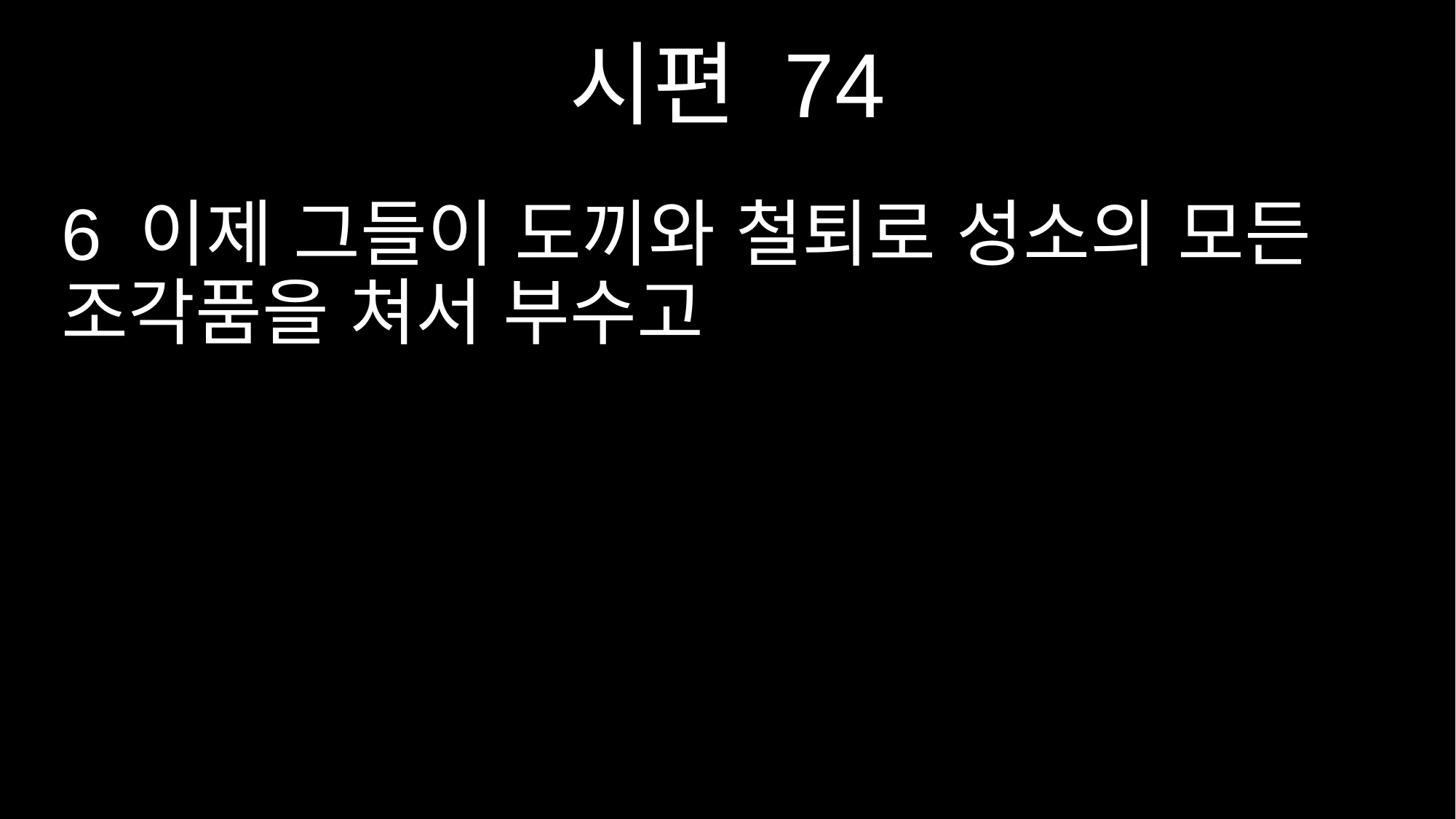

시편 74
6 이제 그들이 도끼와 철퇴로 성소의 모든 조각품을 쳐서 부수고